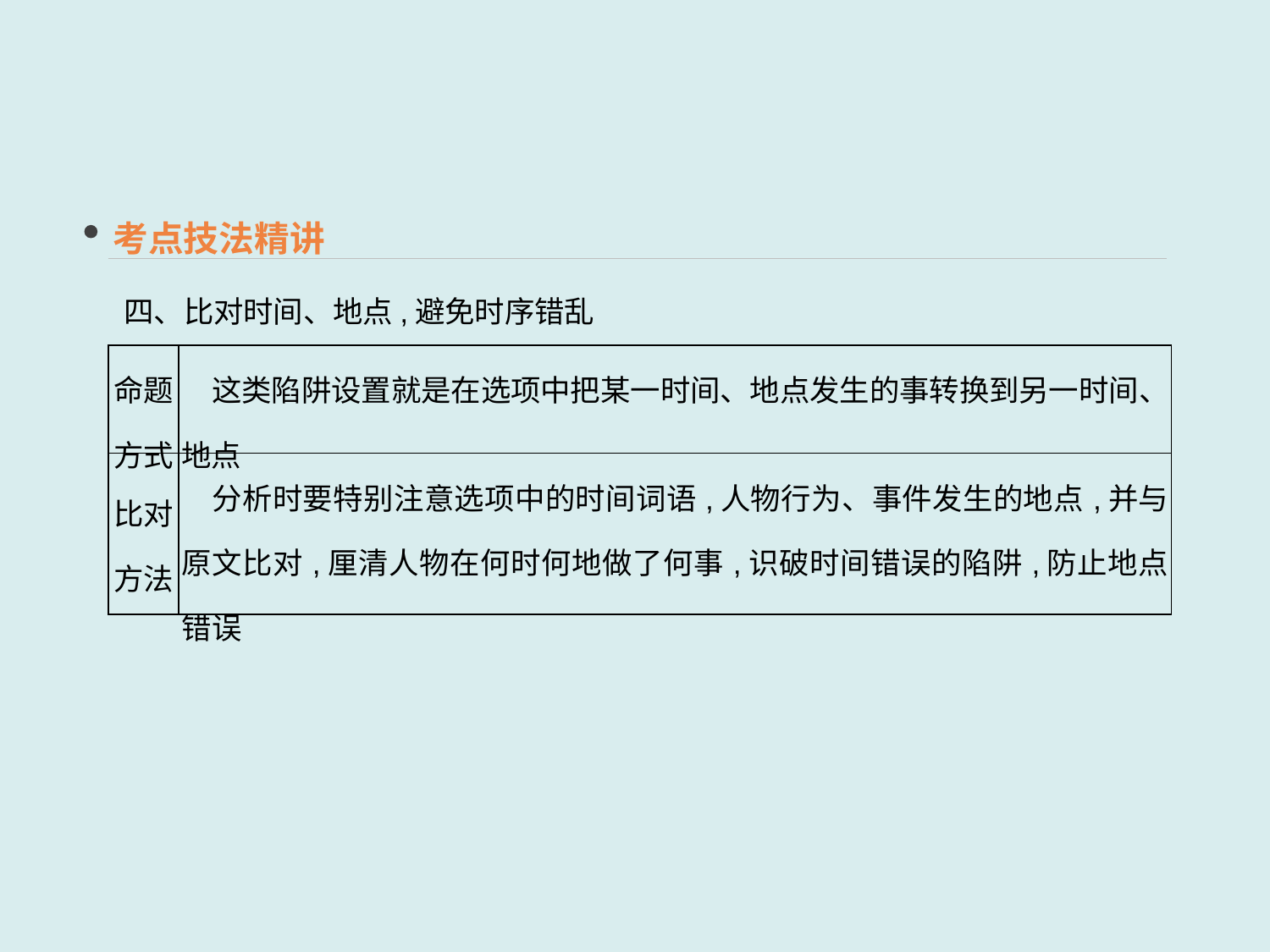

考点技法精讲

四、比对时间、地点,避免时序错乱

| 命题 方式 | 这类陷阱设置就是在选项中把某一时间、地点发生的事转换到另一时间、地点 |
| --- | --- |
| 比对 方法 | 分析时要特别注意选项中的时间词语,人物行为、事件发生的地点,并与原文比对,厘清人物在何时何地做了何事,识破时间错误的陷阱,防止地点错误 |